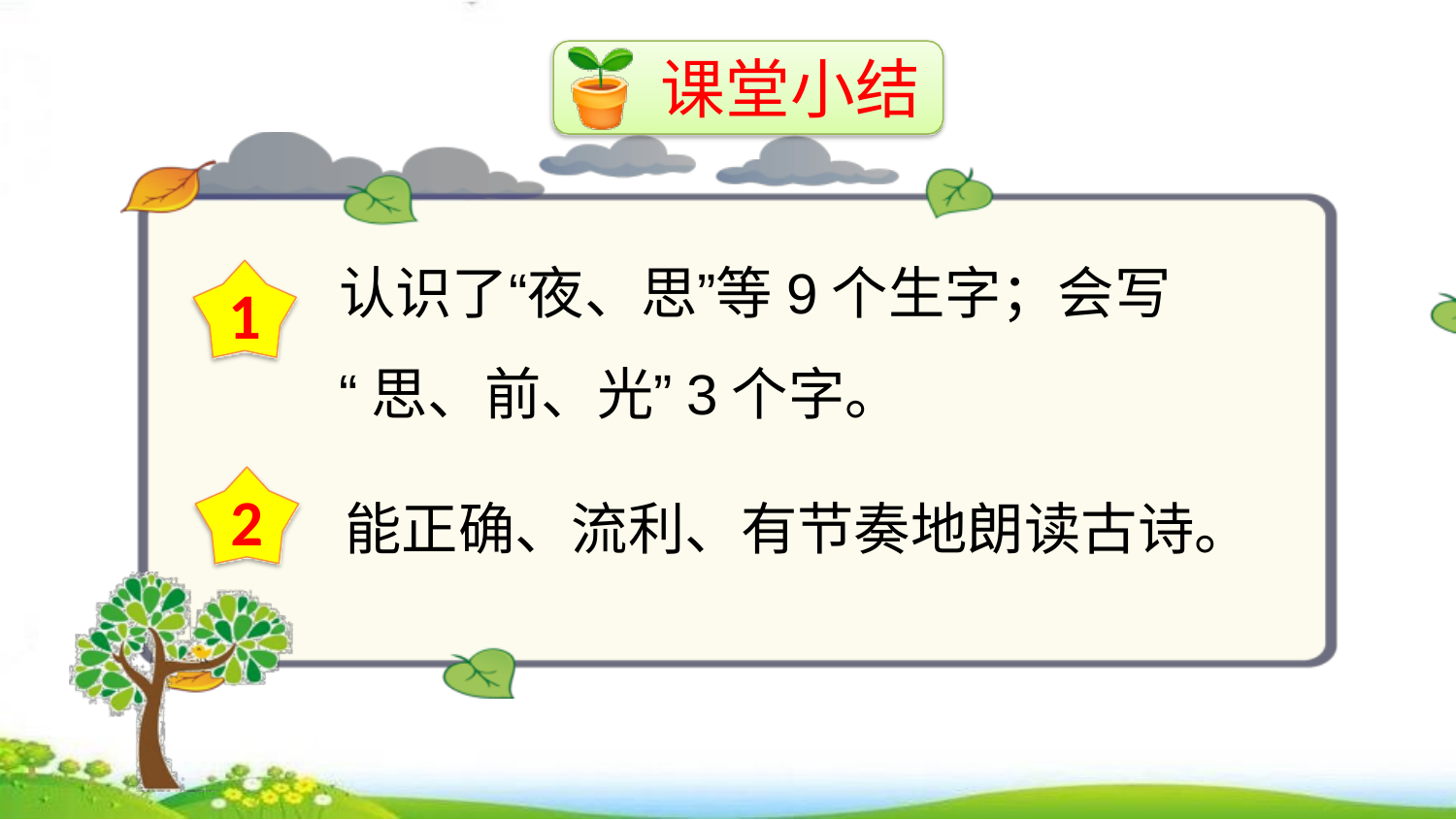

# 课堂小结

认识了“夜、思”等9个生字；会写
“思、前、光”3个字。

1

2
能正确、流利、有节奏地朗读古诗。